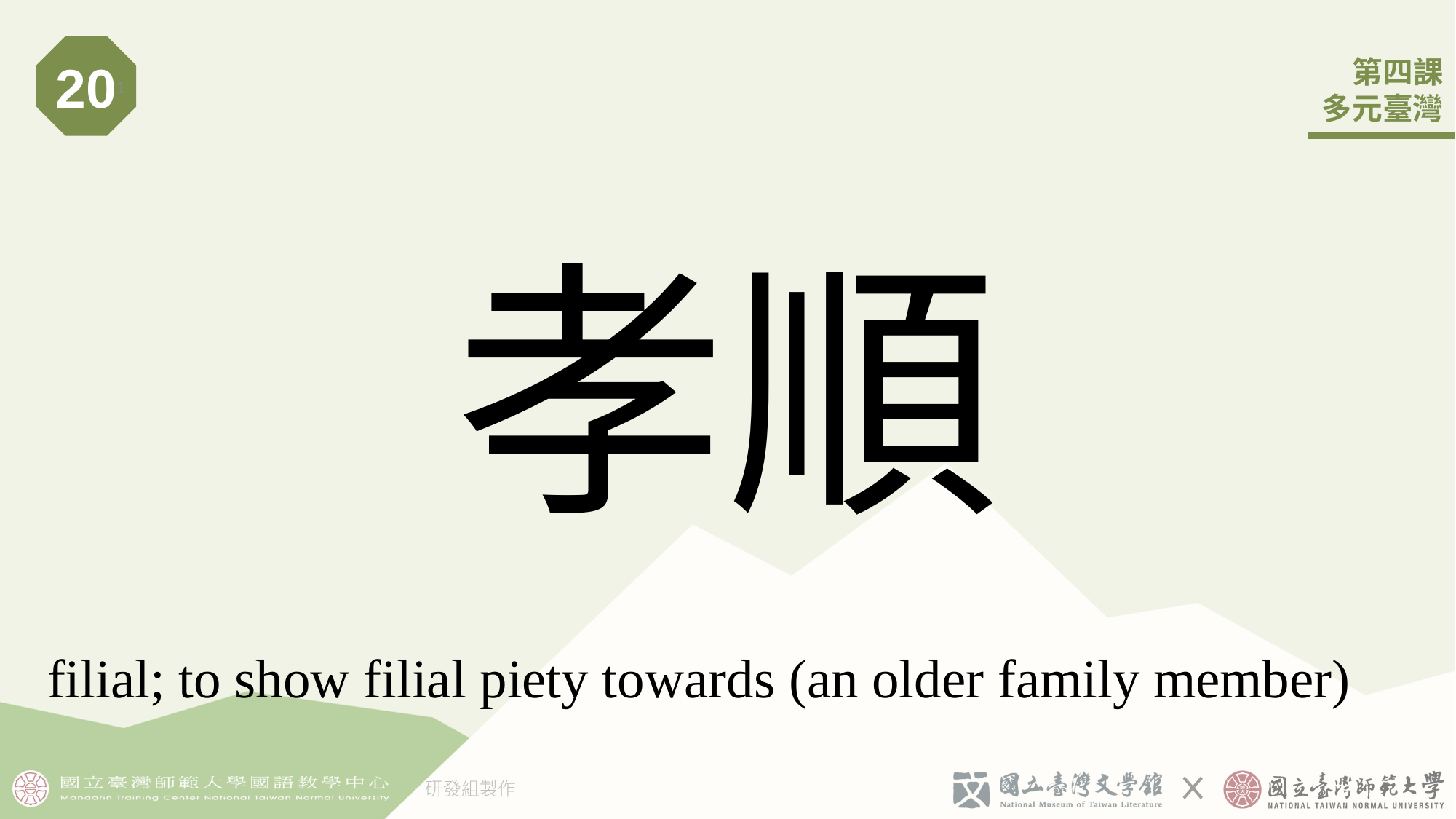

20
21
# 孝順
filial; to show filial piety towards (an older family member)